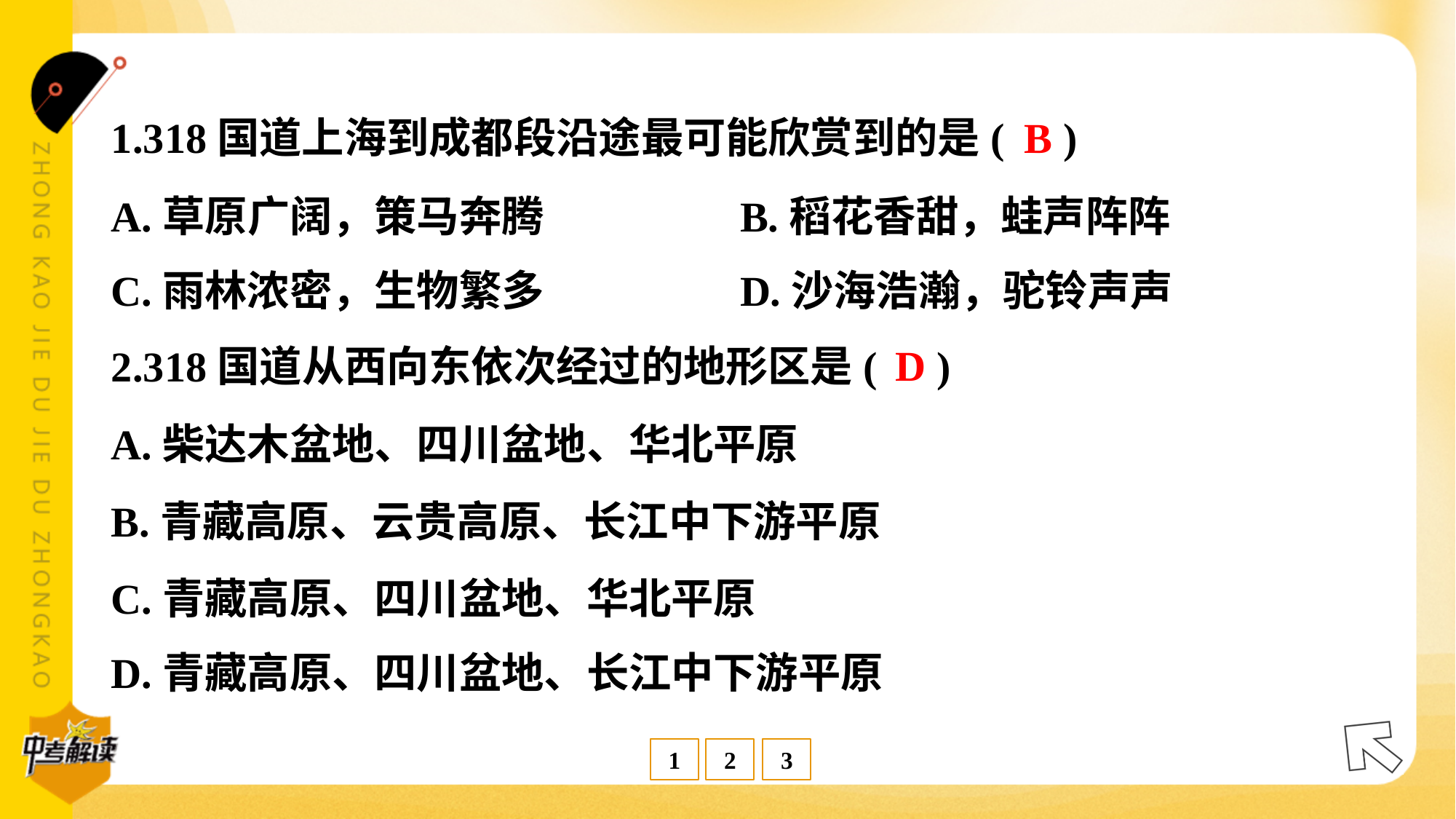

B
1.318国道上海到成都段沿途最可能欣赏到的是(     )
A.草原广阔，策马奔腾	B.稻花香甜，蛙声阵阵
C.雨林浓密，生物繁多	D.沙海浩瀚，驼铃声声
D
2.318国道从西向东依次经过的地形区是(     )
A.柴达木盆地、四川盆地、华北平原
B.青藏高原、云贵高原、长江中下游平原
C.青藏高原、四川盆地、华北平原
D.青藏高原、四川盆地、长江中下游平原